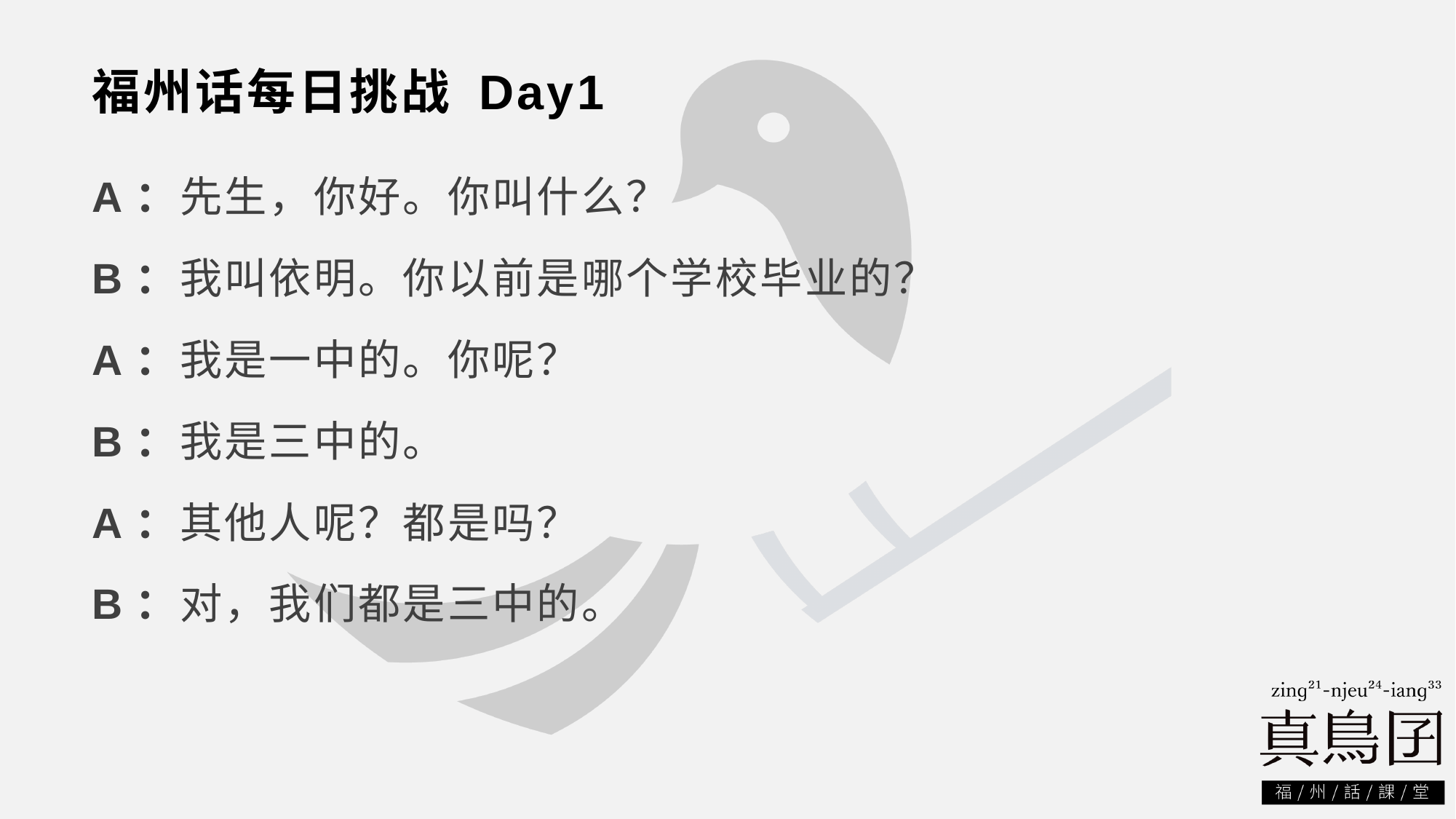

# 福州话每日挑战 Day1
A：先生，你好。你叫什么？
B：我叫依明。你以前是哪个学校毕业的？
A：我是一中的。你呢？
B：我是三中的。
A：其他人呢？都是吗？
B：对，我们都是三中的。